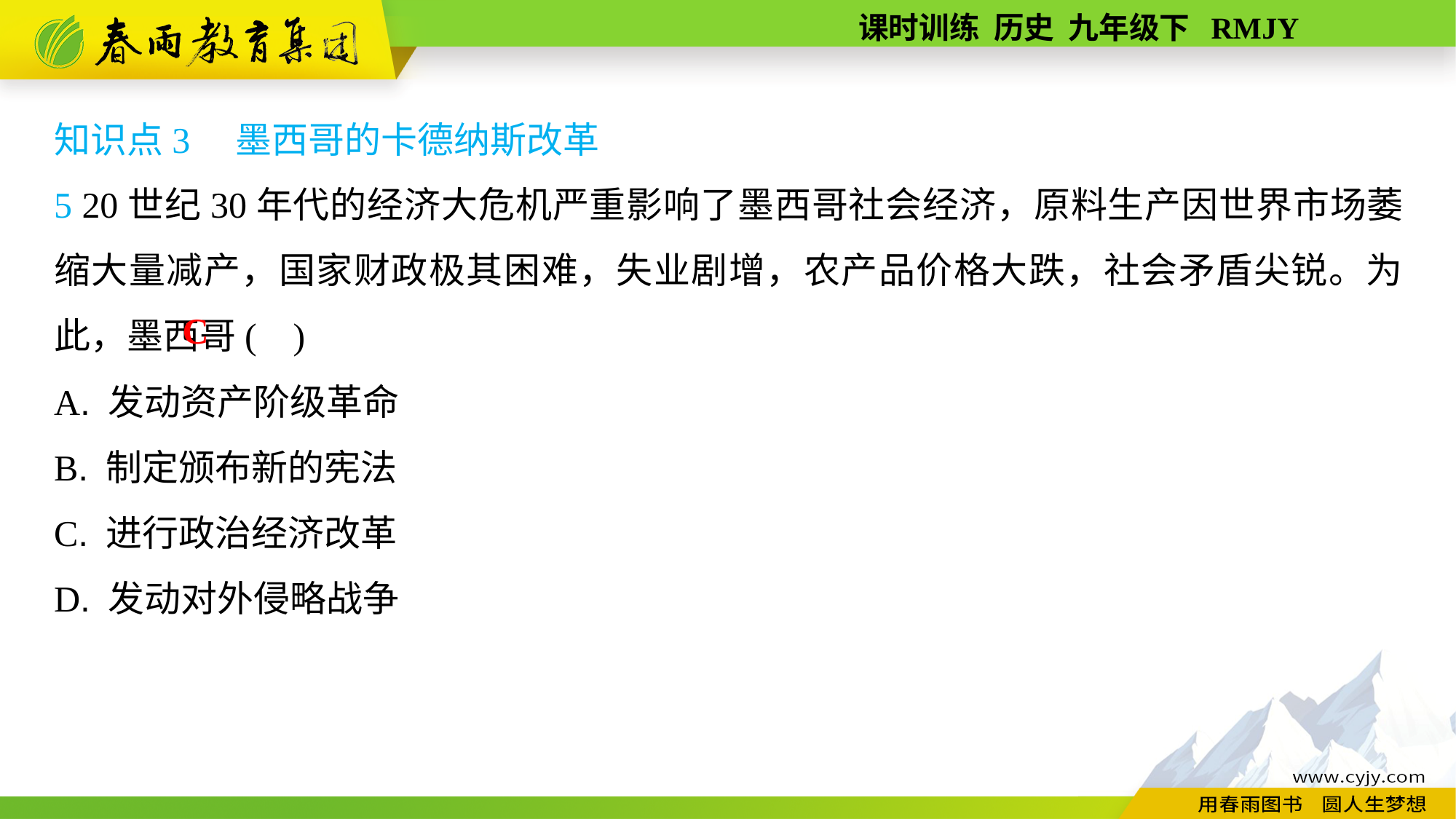

知识点3　墨西哥的卡德纳斯改革
5 20世纪30年代的经济大危机严重影响了墨西哥社会经济，原料生产因世界市场萎缩大量减产，国家财政极其困难，失业剧增，农产品价格大跌，社会矛盾尖锐。为此，墨西哥(    )
A. 发动资产阶级革命
B. 制定颁布新的宪法
C. 进行政治经济改革
D. 发动对外侵略战争
C